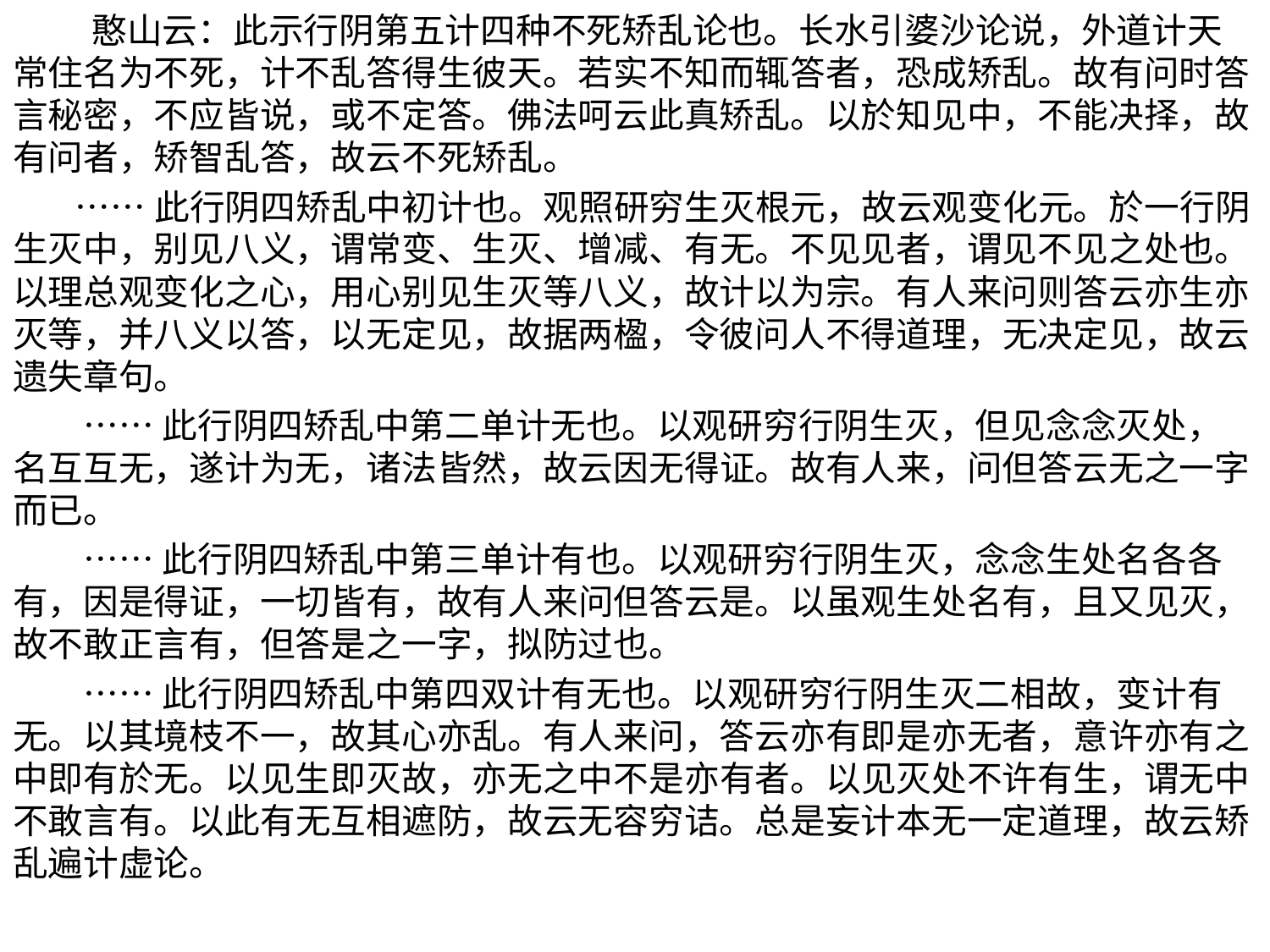

憨山云：此示行阴第五计四种不死矫乱论也。长水引婆沙论说，外道计天常住名为不死，计不乱答得生彼天。若实不知而辄答者，恐成矫乱。故有问时答言秘密，不应皆说，或不定答。佛法呵云此真矫乱。以於知见中，不能决择，故有问者，矫智乱答，故云不死矫乱。
        ……此行阴四矫乱中初计也。观照研穷生灭根元，故云观变化元。於一行阴生灭中，别见八义，谓常变、生灭、增减、有无。不见见者，谓见不见之处也。以理总观变化之心，用心别见生灭等八义，故计以为宗。有人来问则答云亦生亦灭等，并八义以答，以无定见，故据两楹，令彼问人不得道理，无决定见，故云遗失章句。
         ……此行阴四矫乱中第二单计无也。以观研穷行阴生灭，但见念念灭处，名互互无，遂计为无，诸法皆然，故云因无得证。故有人来，问但答云无之一字而已。
         ……此行阴四矫乱中第三单计有也。以观研穷行阴生灭，念念生处名各各有，因是得证，一切皆有，故有人来问但答云是。以虽观生处名有，且又见灭，故不敢正言有，但答是之一字，拟防过也。
         ……此行阴四矫乱中第四双计有无也。以观研穷行阴生灭二相故，变计有无。以其境枝不一，故其心亦乱。有人来问，答云亦有即是亦无者，意许亦有之中即有於无。以见生即灭故，亦无之中不是亦有者。以见灭处不许有生，谓无中不敢言有。以此有无互相遮防，故云无容穷诘。总是妄计本无一定道理，故云矫乱遍计虚论。